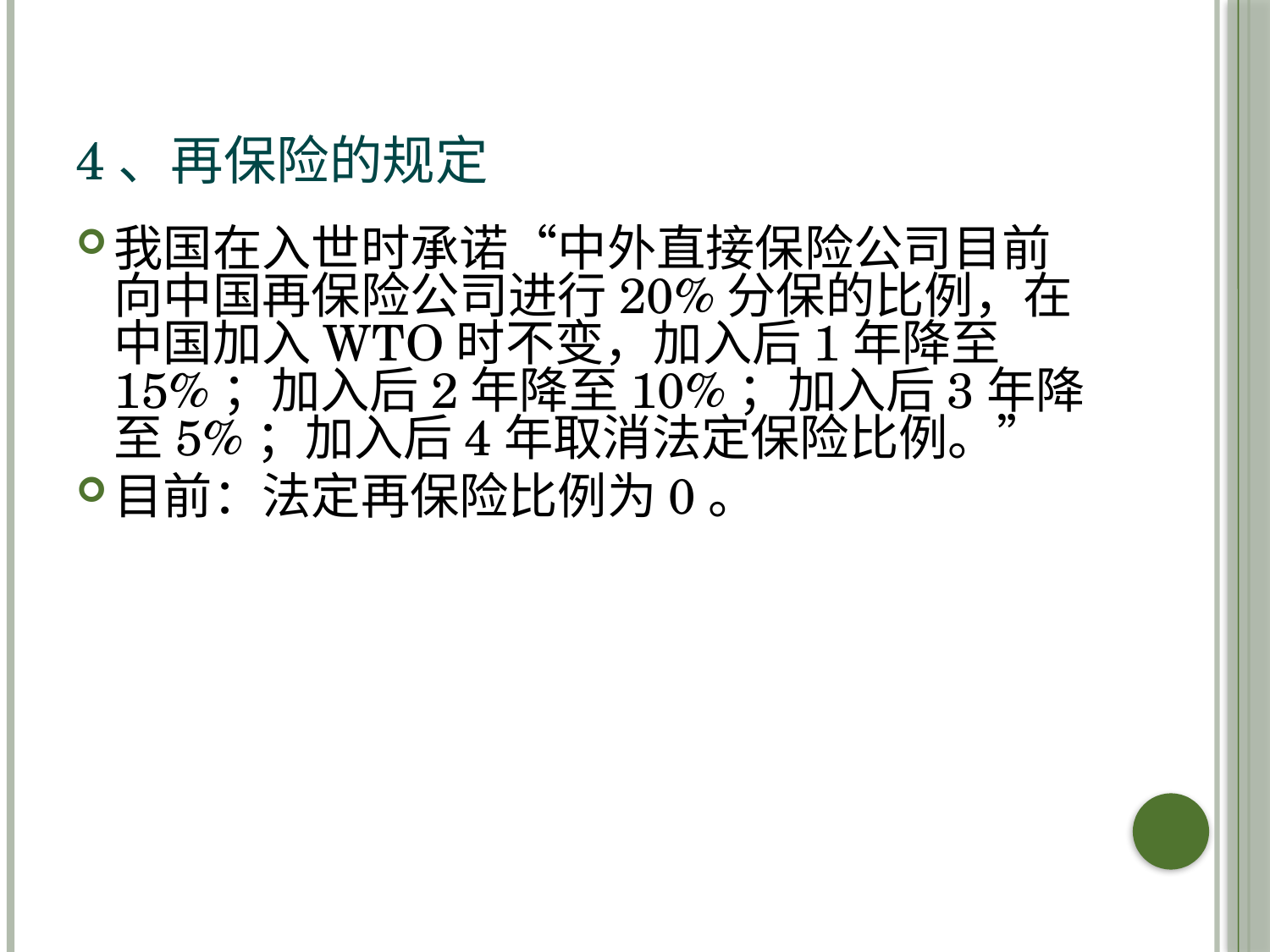

# 4、再保险的规定
我国在入世时承诺“中外直接保险公司目前向中国再保险公司进行20%分保的比例，在中国加入WTO时不变，加入后1年降至15%；加入后2年降至10%；加入后3年降至5%；加入后4年取消法定保险比例。”
目前：法定再保险比例为0。